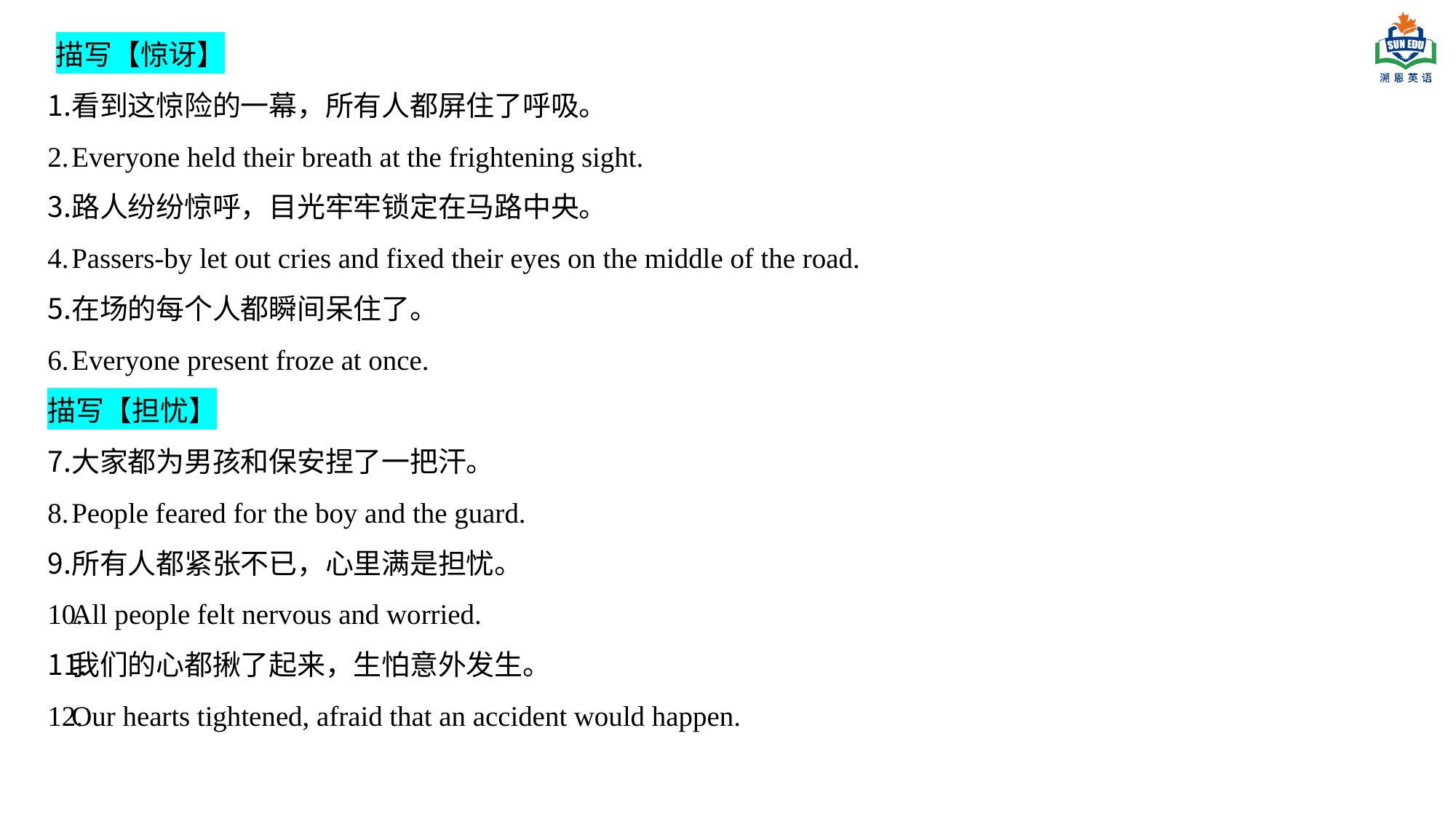

描写【惊讶】
看到这惊险的一幕，所有人都屏住了呼吸。
Everyone held their breath at the frightening sight.
路人纷纷惊呼，目光牢牢锁定在马路中央。
Passers-by let out cries and fixed their eyes on the middle of the road.
在场的每个人都瞬间呆住了。
Everyone present froze at once.
描写【担忧】
大家都为男孩和保安捏了一把汗。
People feared for the boy and the guard.
所有人都紧张不已，心里满是担忧。
All people felt nervous and worried.
我们的心都揪了起来，生怕意外发生。
Our hearts tightened, afraid that an accident would happen.